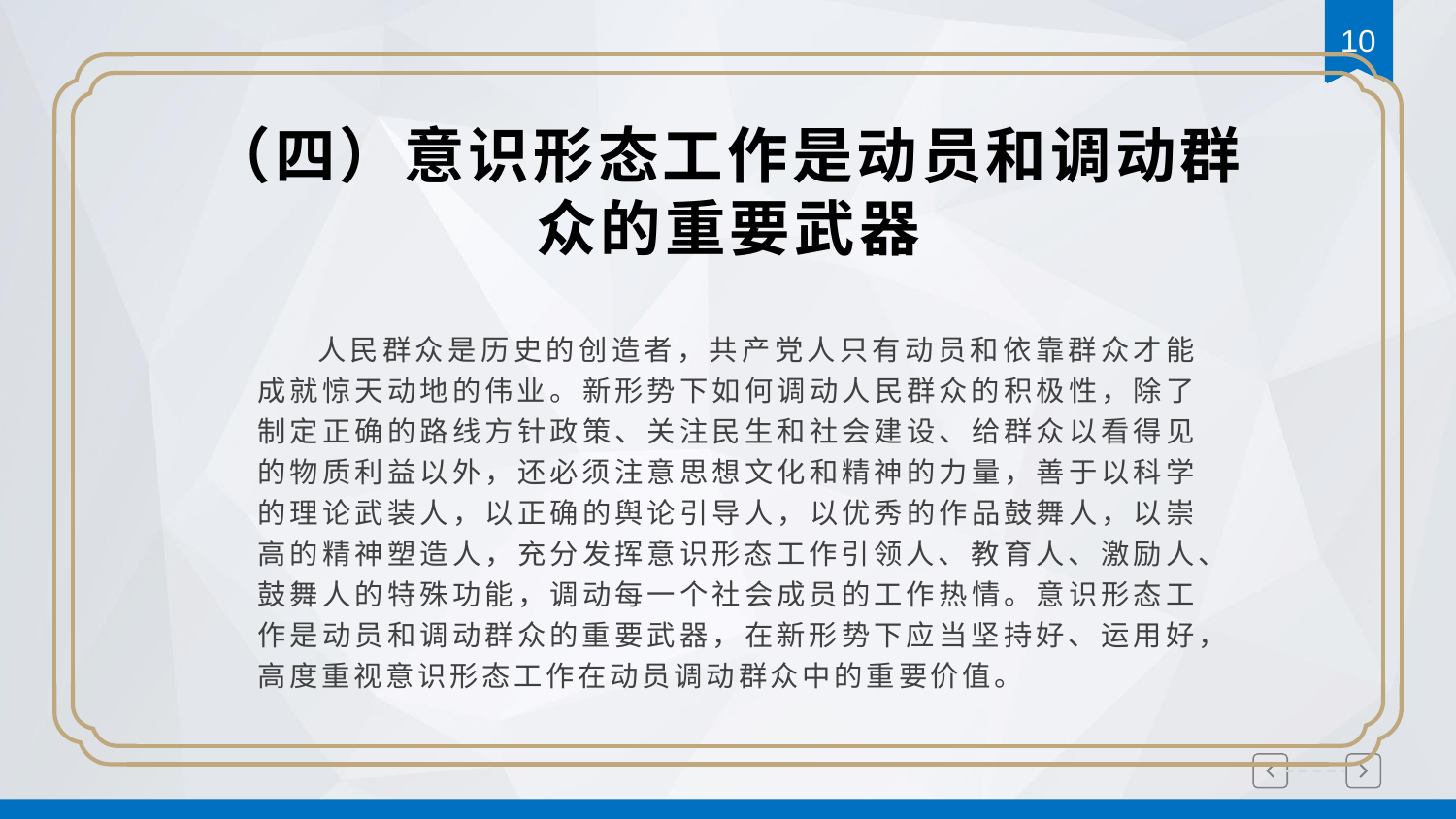

（四）意识形态工作是动员和调动群众的重要武器
     人民群众是历史的创造者，共产党人只有动员和依靠群众才能成就惊天动地的伟业。新形势下如何调动人民群众的积极性，除了制定正确的路线方针政策、关注民生和社会建设、给群众以看得见的物质利益以外，还必须注意思想文化和精神的力量，善于以科学的理论武装人，以正确的舆论引导人，以优秀的作品鼓舞人，以崇高的精神塑造人，充分发挥意识形态工作引领人、教育人、激励人、鼓舞人的特殊功能，调动每一个社会成员的工作热情。意识形态工作是动员和调动群众的重要武器，在新形势下应当坚持好、运用好，高度重视意识形态工作在动员调动群众中的重要价值。